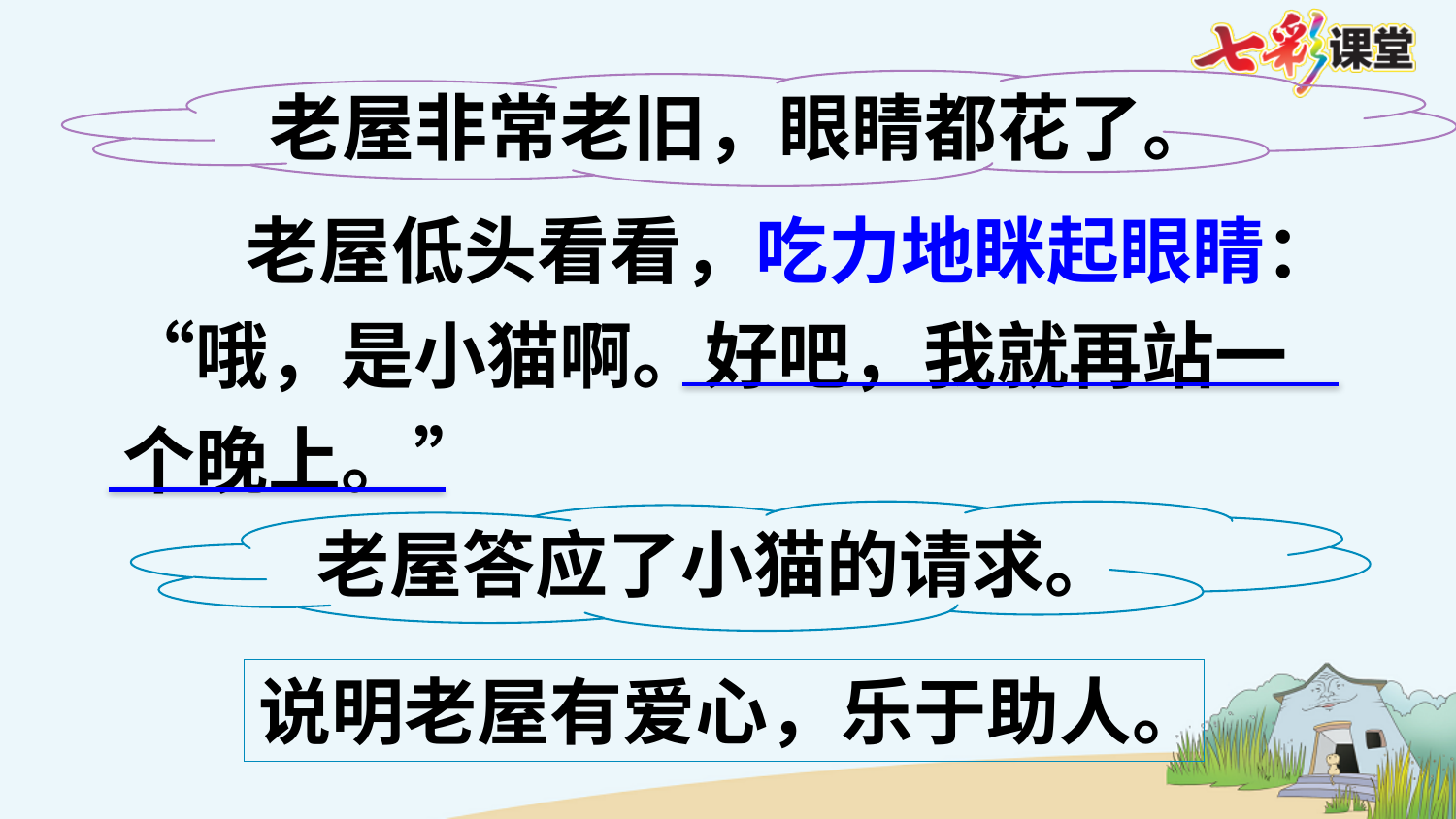

老屋非常老旧，眼睛都花了。
  老屋低头看看，吃力地眯起眼睛：“哦，是小猫啊。好吧，我就再站一个晚上。”
老屋答应了小猫的请求。
说明老屋有爱心，乐于助人。